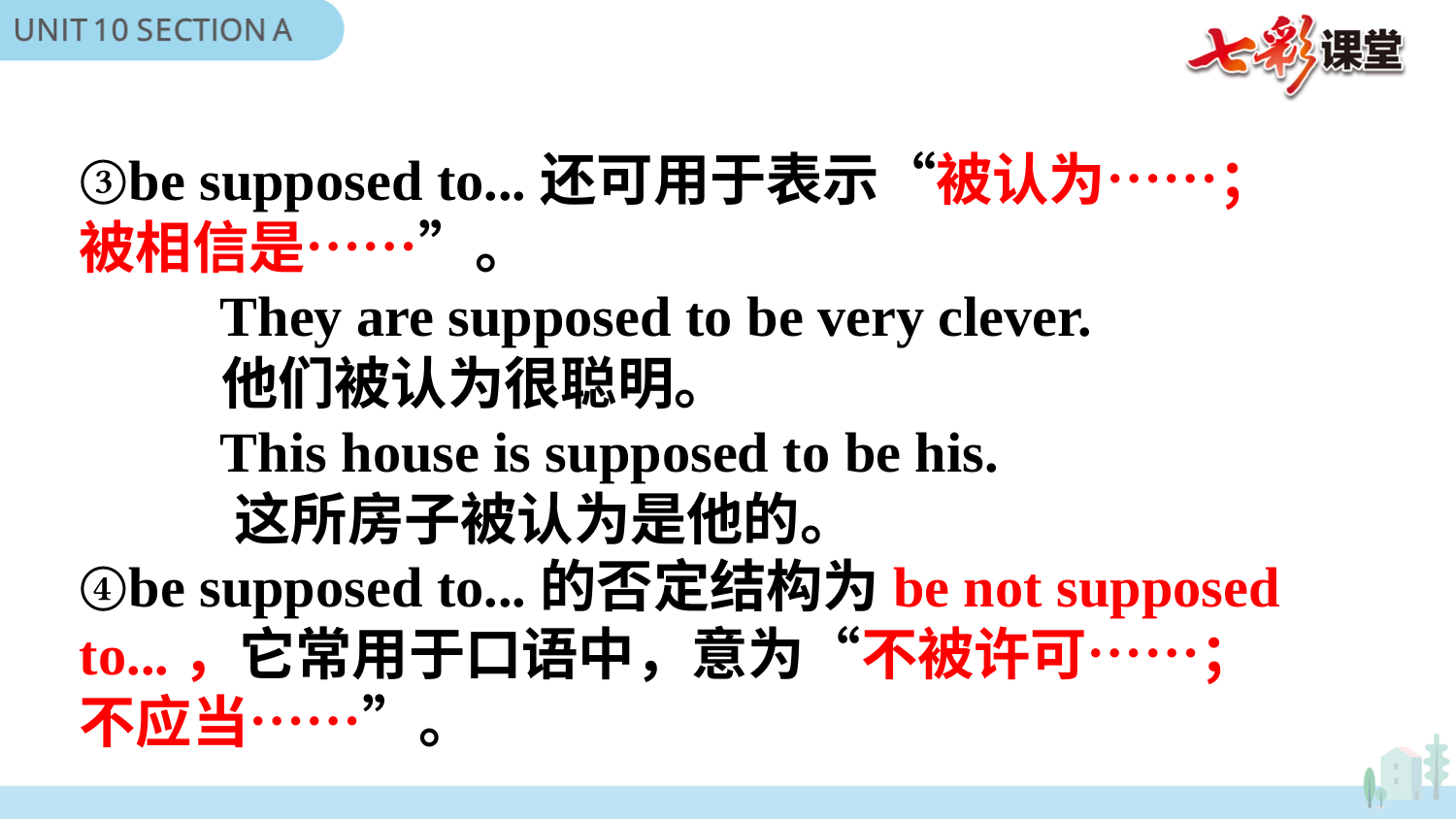

③be supposed to...还可用于表示“被认为……；被相信是……”。
          They are supposed to be very clever.
          他们被认为很聪明。
          This house is supposed to be his.
           这所房子被认为是他的。
④be supposed to...的否定结构为be not supposed to...，它常用于口语中，意为“不被许可……；不应当……”。